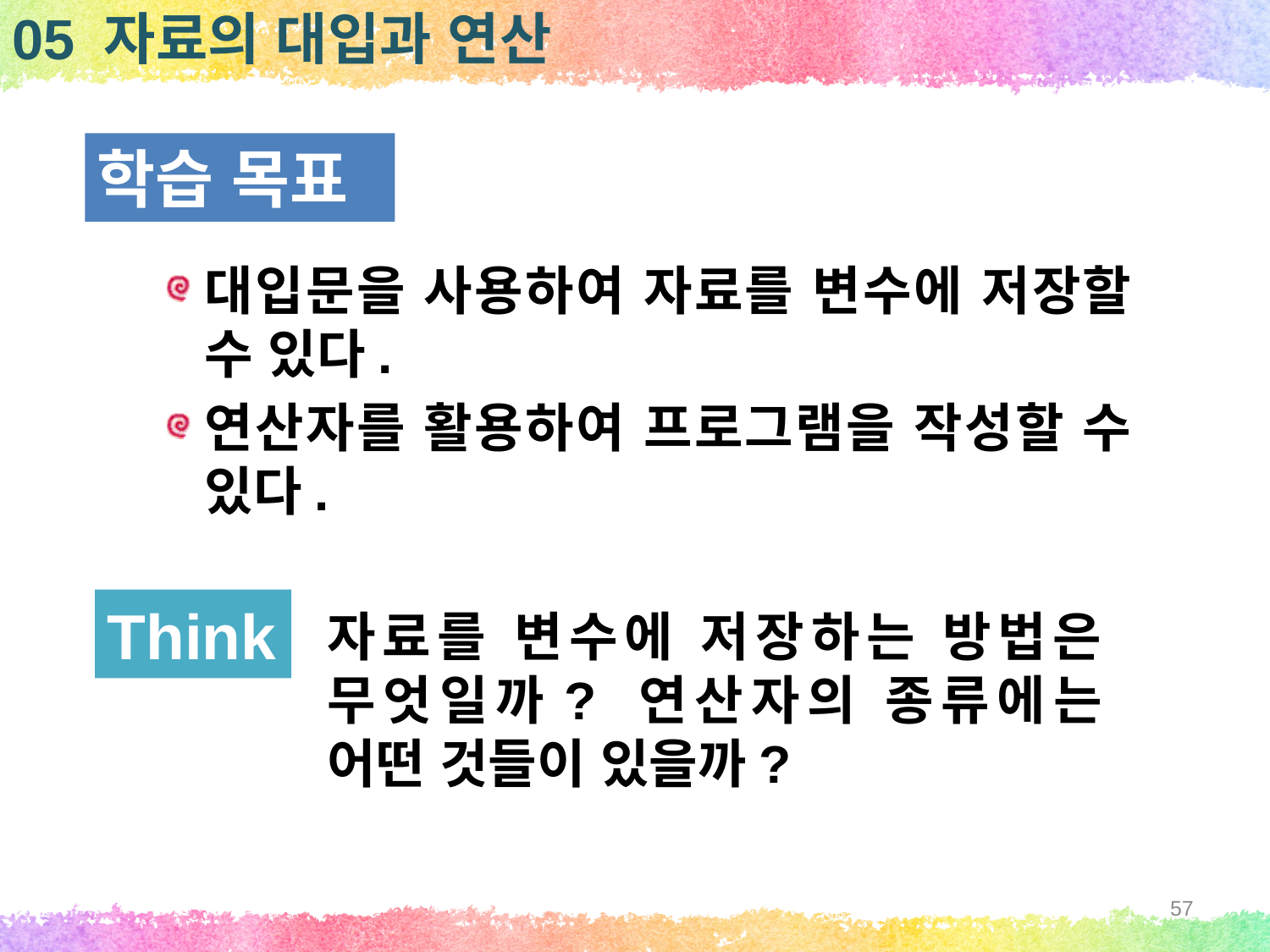

05 자료의 대입과 연산
학습 목표
대입문을 사용하여 자료를 변수에 저장할 수 있다.
연산자를 활용하여 프로그램을 작성할 수 있다.
Think
자료를 변수에 저장하는 방법은 무엇일까? 연산자의 종류에는 어떤 것들이 있을까?
57